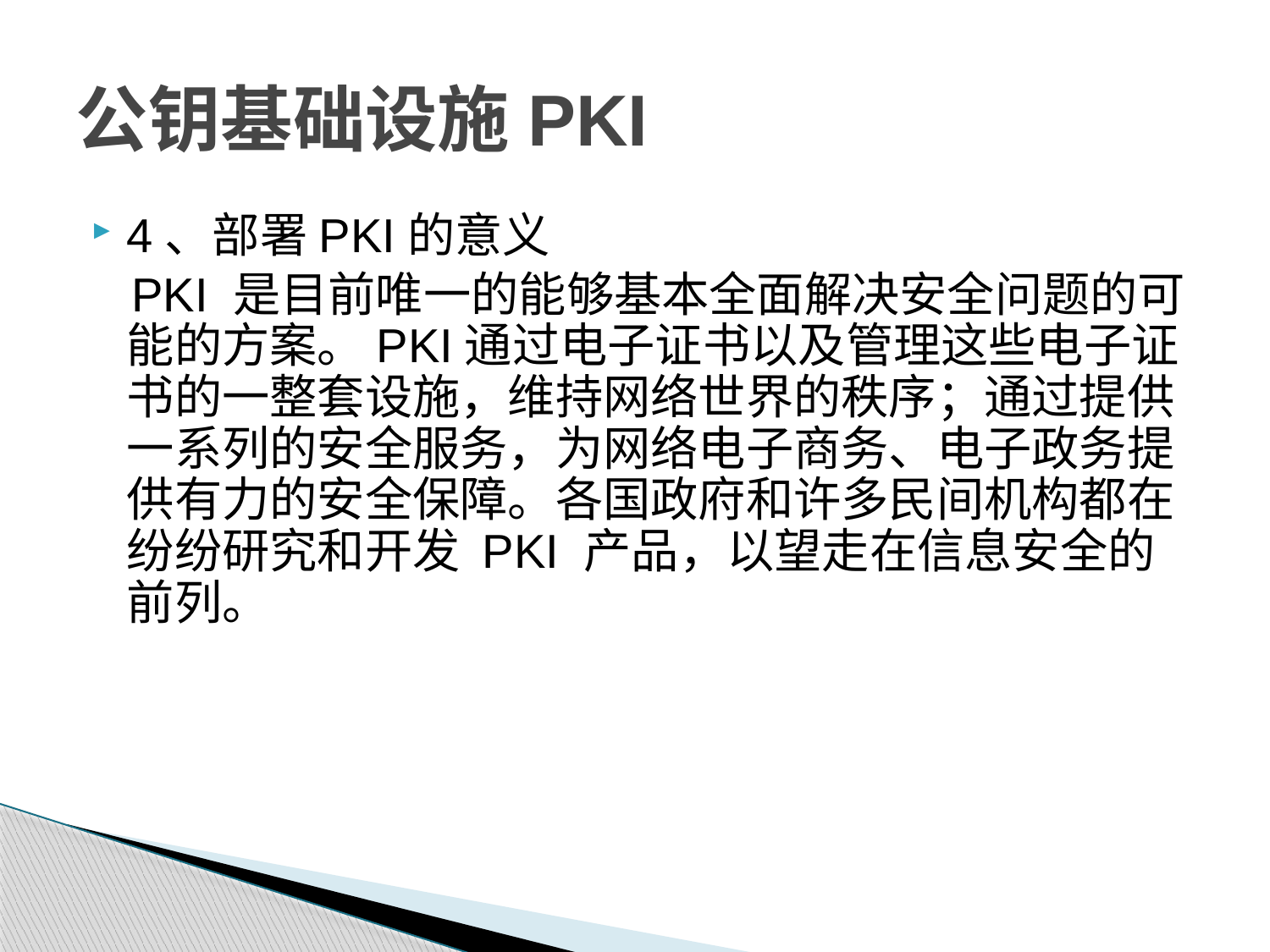

# 公钥基础设施PKI
4、部署PKI的意义
   PKI 是目前唯一的能够基本全面解决安全问题的可能的方案。PKI通过电子证书以及管理这些电子证书的一整套设施，维持网络世界的秩序；通过提供一系列的安全服务，为网络电子商务、电子政务提供有力的安全保障。各国政府和许多民间机构都在纷纷研究和开发 PKI 产品，以望走在信息安全的前列。